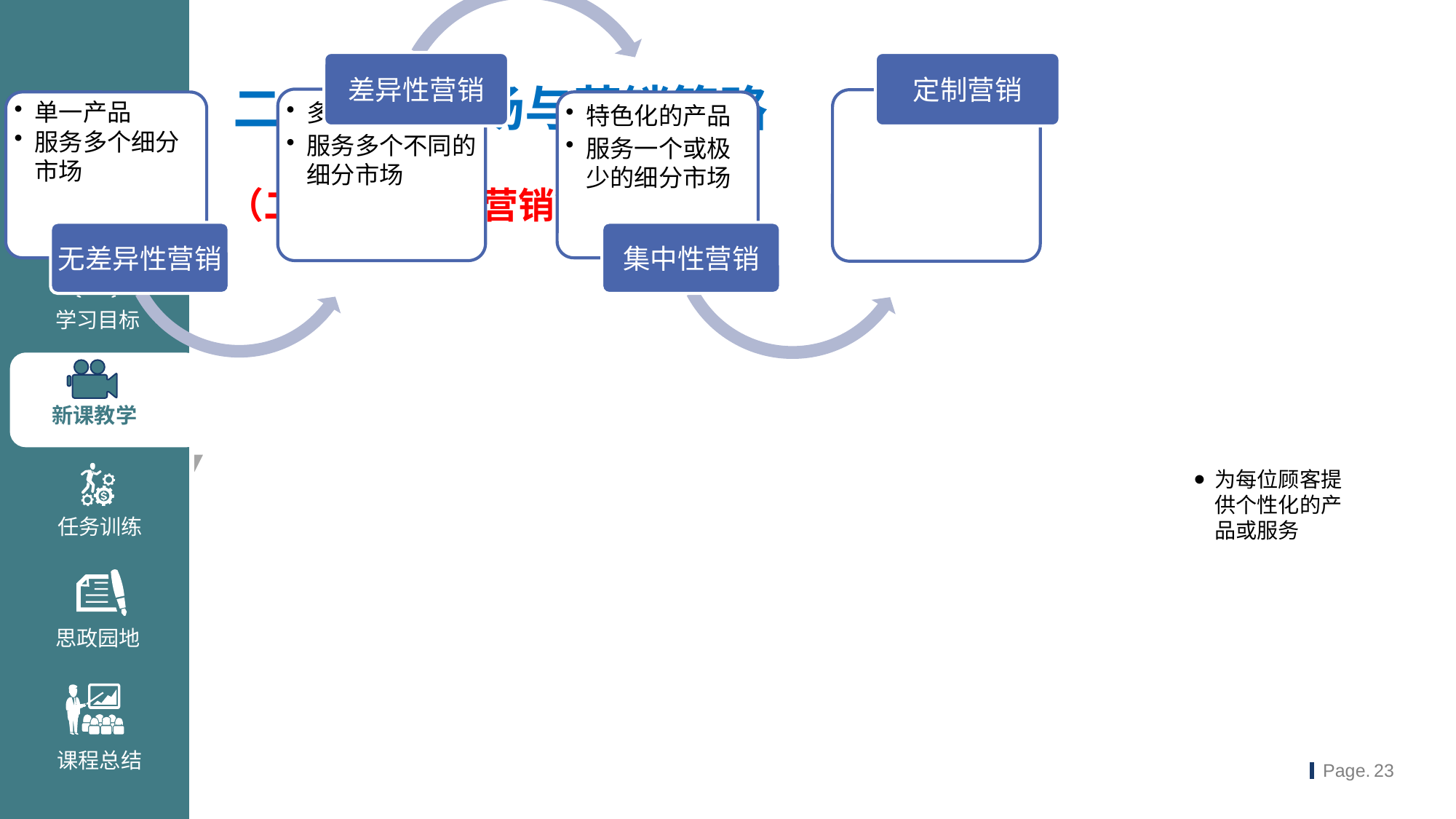

二、目标市场与营销策略
（二）目标市场营销策略
单一产品
服务多个细分市场
无差异性营销
多个不同的产品
服务多个不同的细分市场
差异性营销
特色化的产品
服务一个或极少的细分市场
集中性营销

定制营销
为每位顾客提供个性化的产品或服务